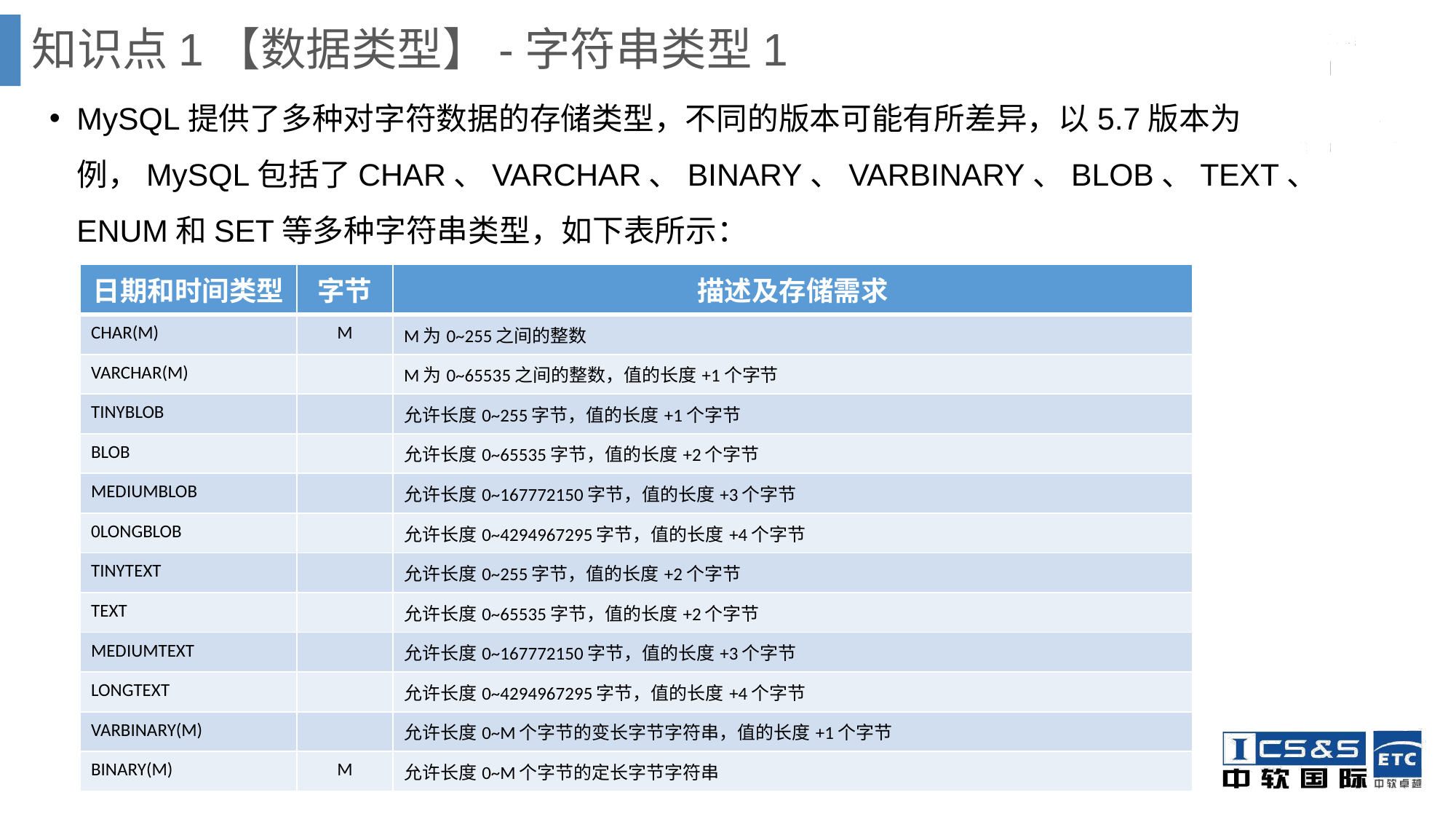

知识点1【数据类型】-字符串类型1
MySQL提供了多种对字符数据的存储类型，不同的版本可能有所差异，以5.7版本为例，MySQL包括了CHAR、VARCHAR、BINARY、VARBINARY、BLOB、TEXT、ENUM和SET等多种字符串类型，如下表所示：

| 日期和时间类型 | 字节 | 描述及存储需求 |
| --- | --- | --- |
| CHAR(M) | M | M为0~255之间的整数 |
| VARCHAR(M) |  | M为0~65535之间的整数，值的长度+1个字节 |
| TINYBLOB |  | 允许长度0~255字节，值的长度+1个字节 |
| BLOB |  | 允许长度0~65535字节，值的长度+2个字节 |
| MEDIUMBLOB |  | 允许长度0~167772150字节，值的长度+3个字节 |
| 0LONGBLOB |  | 允许长度0~4294967295字节，值的长度+4个字节 |
| TINYTEXT |  | 允许长度0~255字节，值的长度+2个字节 |
| TEXT |  | 允许长度0~65535字节，值的长度+2个字节 |
| MEDIUMTEXT |  | 允许长度0~167772150字节，值的长度+3个字节 |
| LONGTEXT |  | 允许长度0~4294967295字节，值的长度+4个字节 |
| VARBINARY(M) |  | 允许长度0~M个字节的变长字节字符串，值的长度+1个字节 |
| BINARY(M) | M | 允许长度0~M个字节的定长字节字符串 |